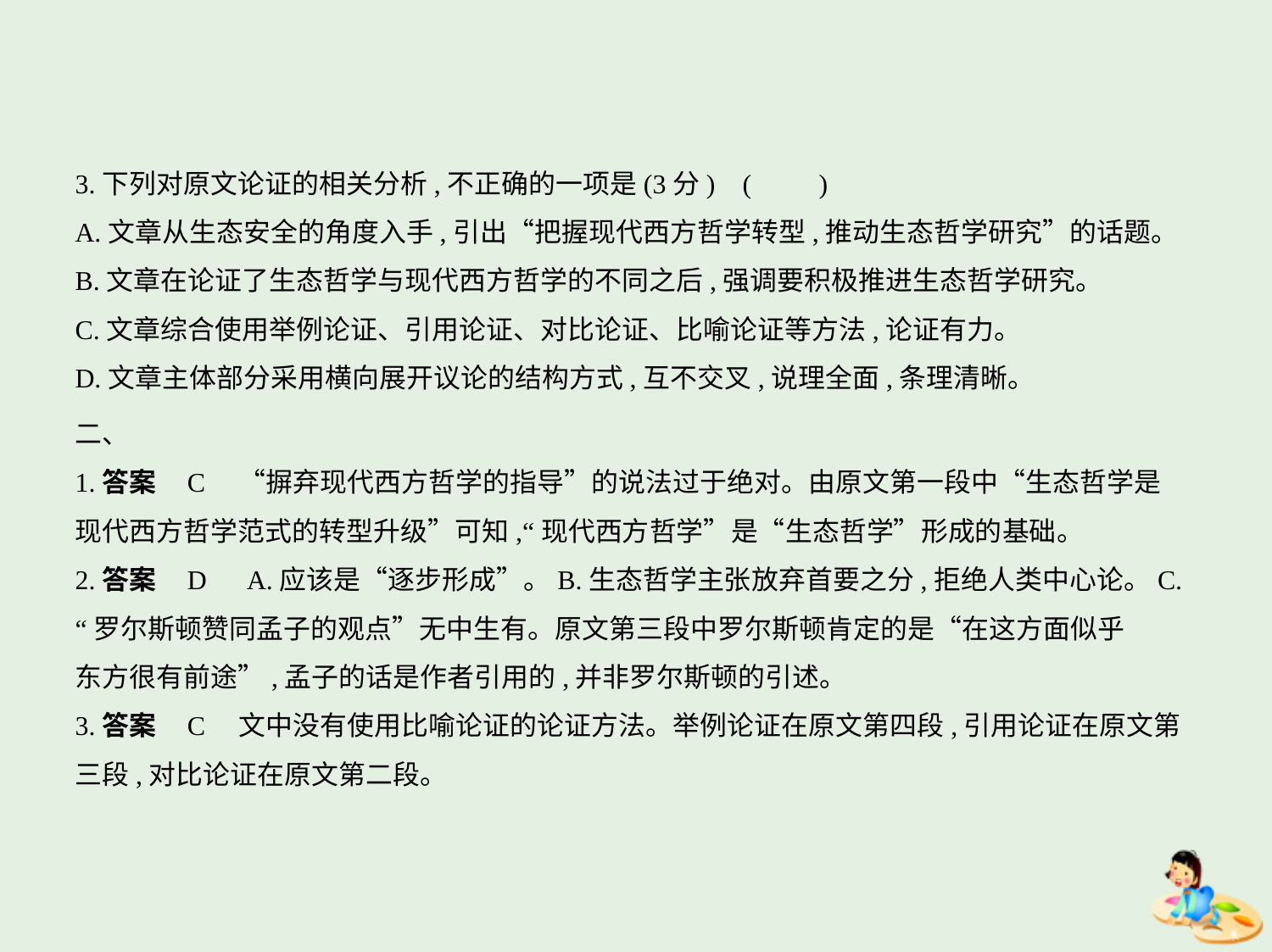

3.下列对原文论证的相关分析,不正确的一项是(3分) (　　)
A.文章从生态安全的角度入手,引出“把握现代西方哲学转型,推动生态哲学研究”的话题。
B.文章在论证了生态哲学与现代西方哲学的不同之后,强调要积极推进生态哲学研究。
C.文章综合使用举例论证、引用论证、对比论证、比喻论证等方法,论证有力。
D.文章主体部分采用横向展开议论的结构方式,互不交叉,说理全面,条理清晰。
二、
1.答案    C　“摒弃现代西方哲学的指导”的说法过于绝对。由原文第一段中“生态哲学是
现代西方哲学范式的转型升级”可知,“现代西方哲学”是“生态哲学”形成的基础。
2.答案    D　A.应该是“逐步形成”。B.生态哲学主张放弃首要之分,拒绝人类中心论。C.
“罗尔斯顿赞同孟子的观点”无中生有。原文第三段中罗尔斯顿肯定的是“在这方面似乎
东方很有前途”,孟子的话是作者引用的,并非罗尔斯顿的引述。
3.答案    C    文中没有使用比喻论证的论证方法。举例论证在原文第四段,引用论证在原文第
三段,对比论证在原文第二段。